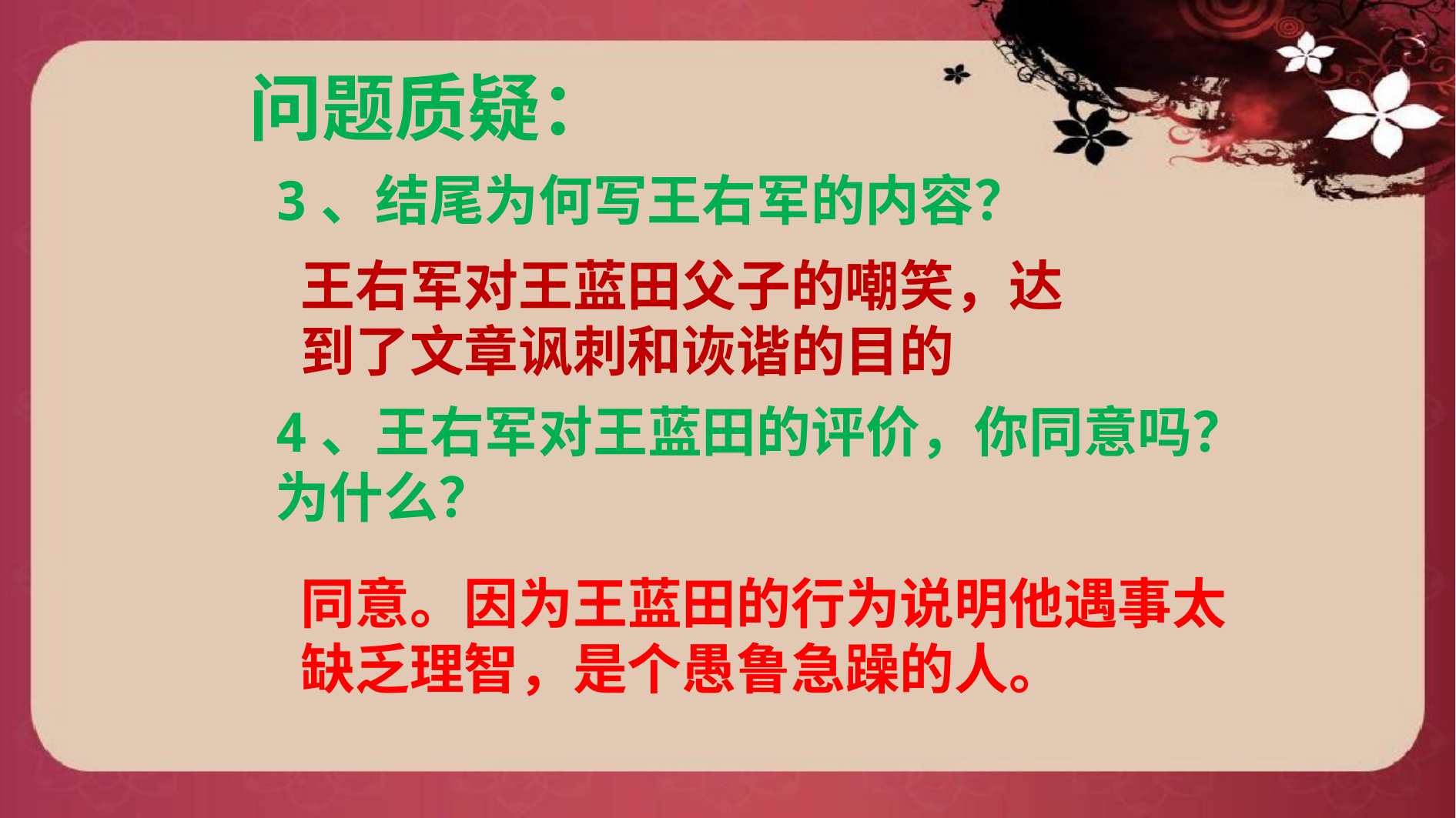

问题质疑：
3、结尾为何写王右军的内容？
王右军对王蓝田父子的嘲笑，达到了文章讽刺和诙谐的目的
4、王右军对王蓝田的评价，你同意吗？为什么？
同意。因为王蓝田的行为说明他遇事太缺乏理智，是个愚鲁急躁的人。